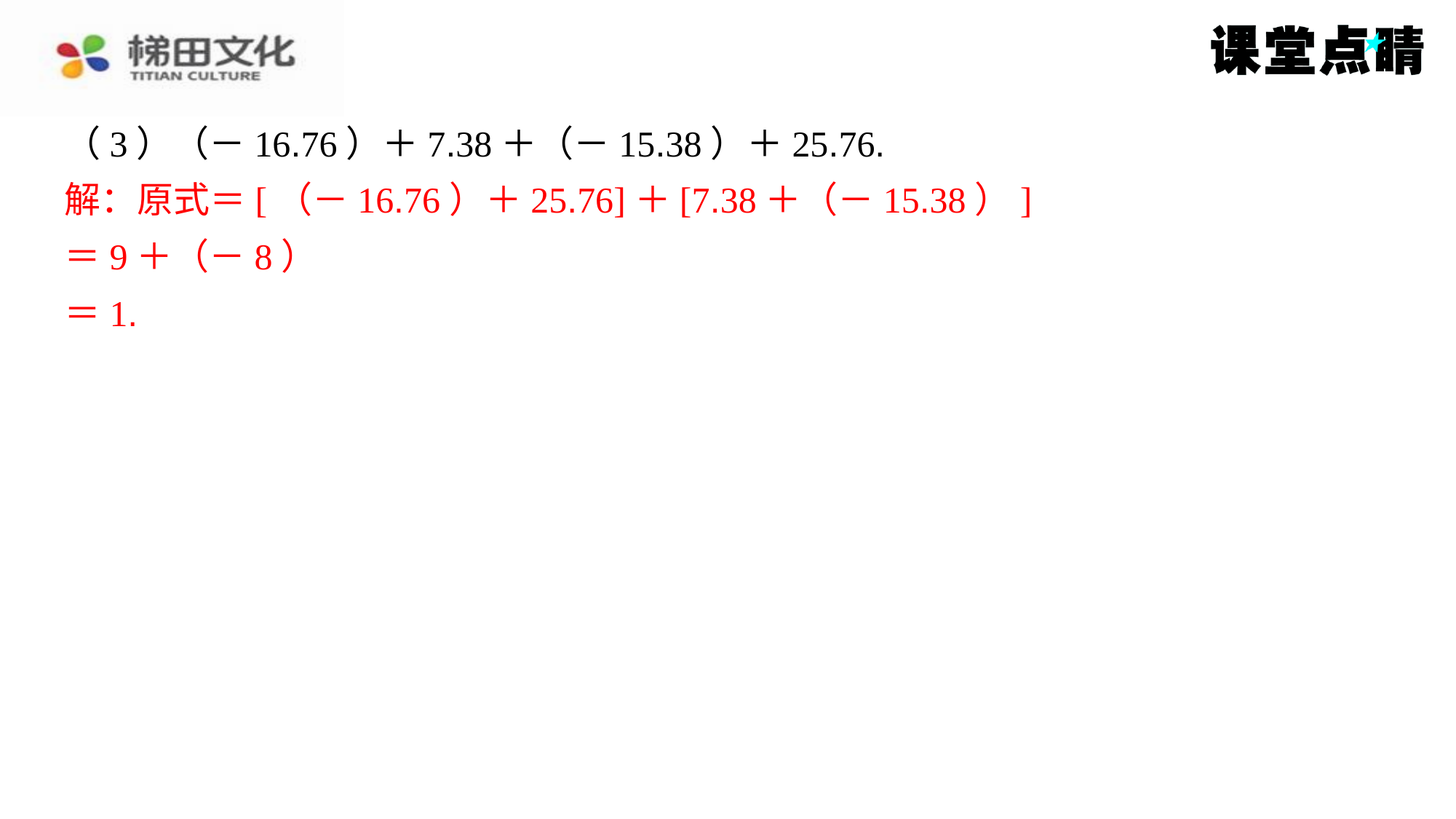

（3）（－16.76）＋7.38＋（－15.38）＋25.76.
解：原式＝[（－16.76）＋25.76]＋[7.38＋（－15.38）]
＝9＋（－8）
＝1.
解：原式＝[（－16.76）＋25.76]＋[7.38＋（－15.38）]
＝9＋（－8）
＝1.